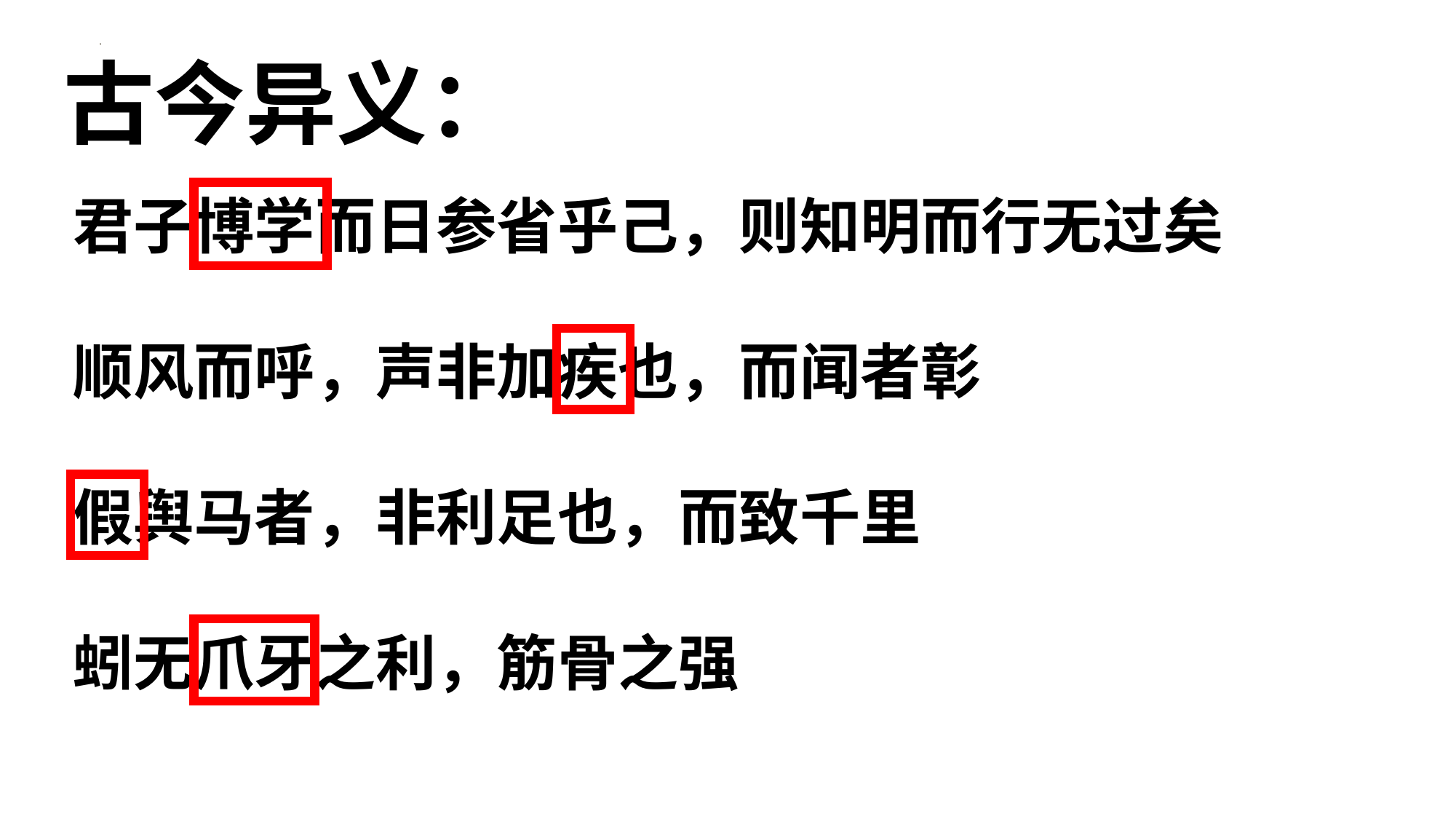

古今异义：
君子博学而日参省乎己，则知明而行无过矣

顺风而呼，声非加疾也，而闻者彰

假舆马者，非利足也，而致千里

蚓无爪牙之利，筋骨之强